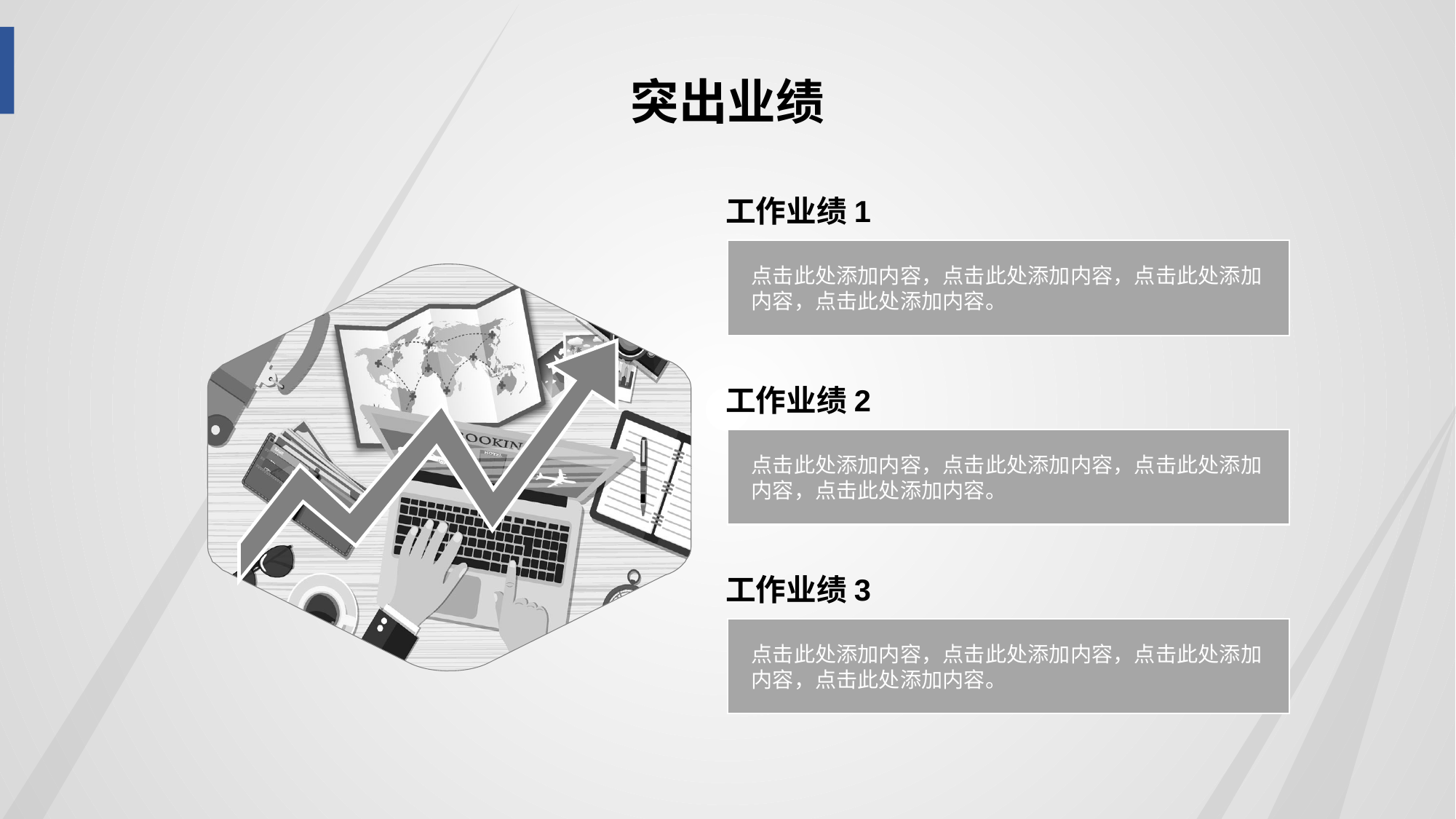

突出业绩
工作业绩1
点击此处添加内容，点击此处添加内容，点击此处添加内容，点击此处添加内容。

工作业绩2
点击此处添加内容，点击此处添加内容，点击此处添加内容，点击此处添加内容。
工作业绩3
点击此处添加内容，点击此处添加内容，点击此处添加内容，点击此处添加内容。
.